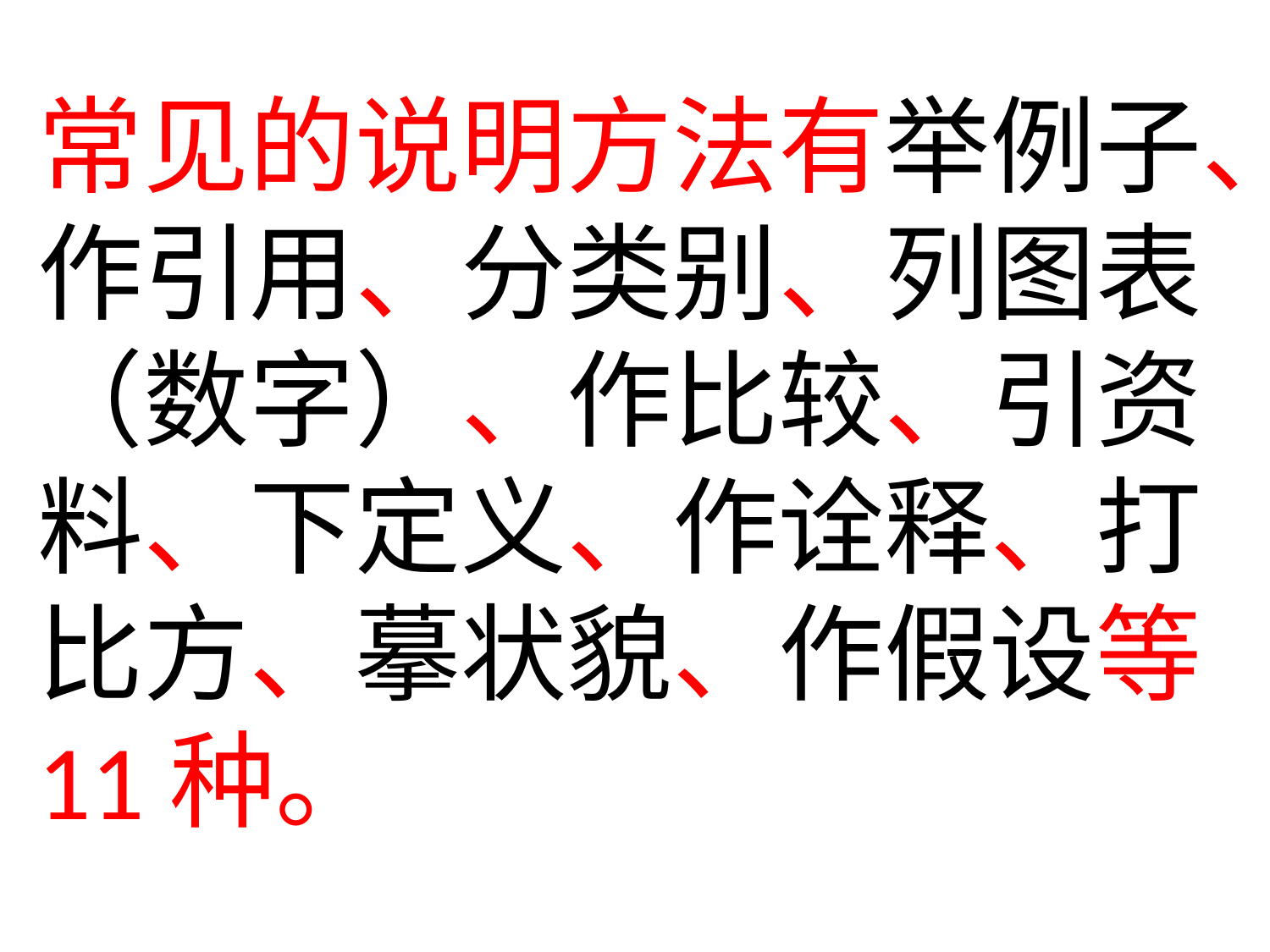

常见的说明方法有举例子、作引用、分类别、列图表（数字）、作比较、引资料、下定义、作诠释、打比方、摹状貌、作假设等11种。